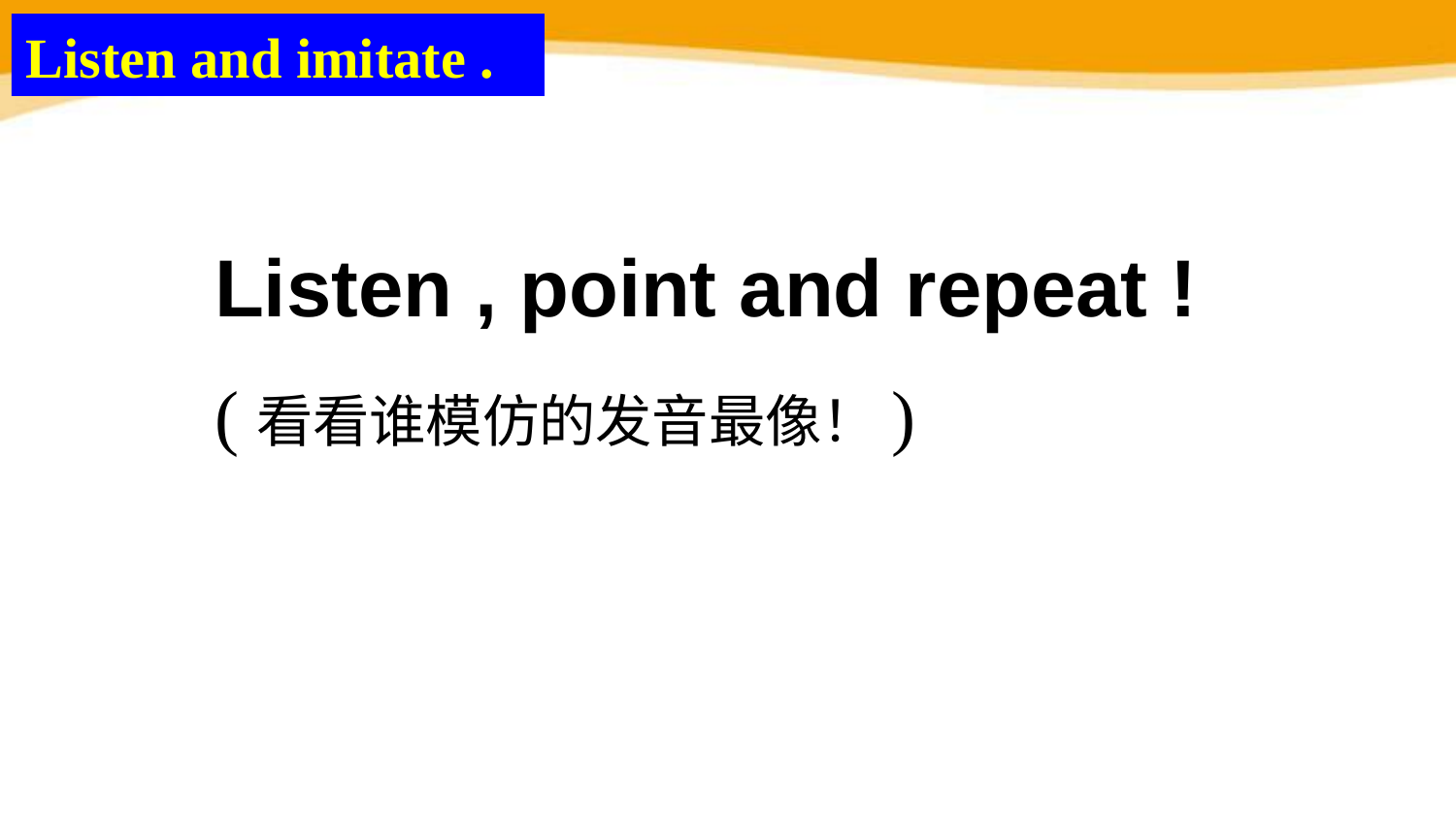

Listen and imitate .
Listen , point and repeat !
(看看谁模仿的发音最像！)